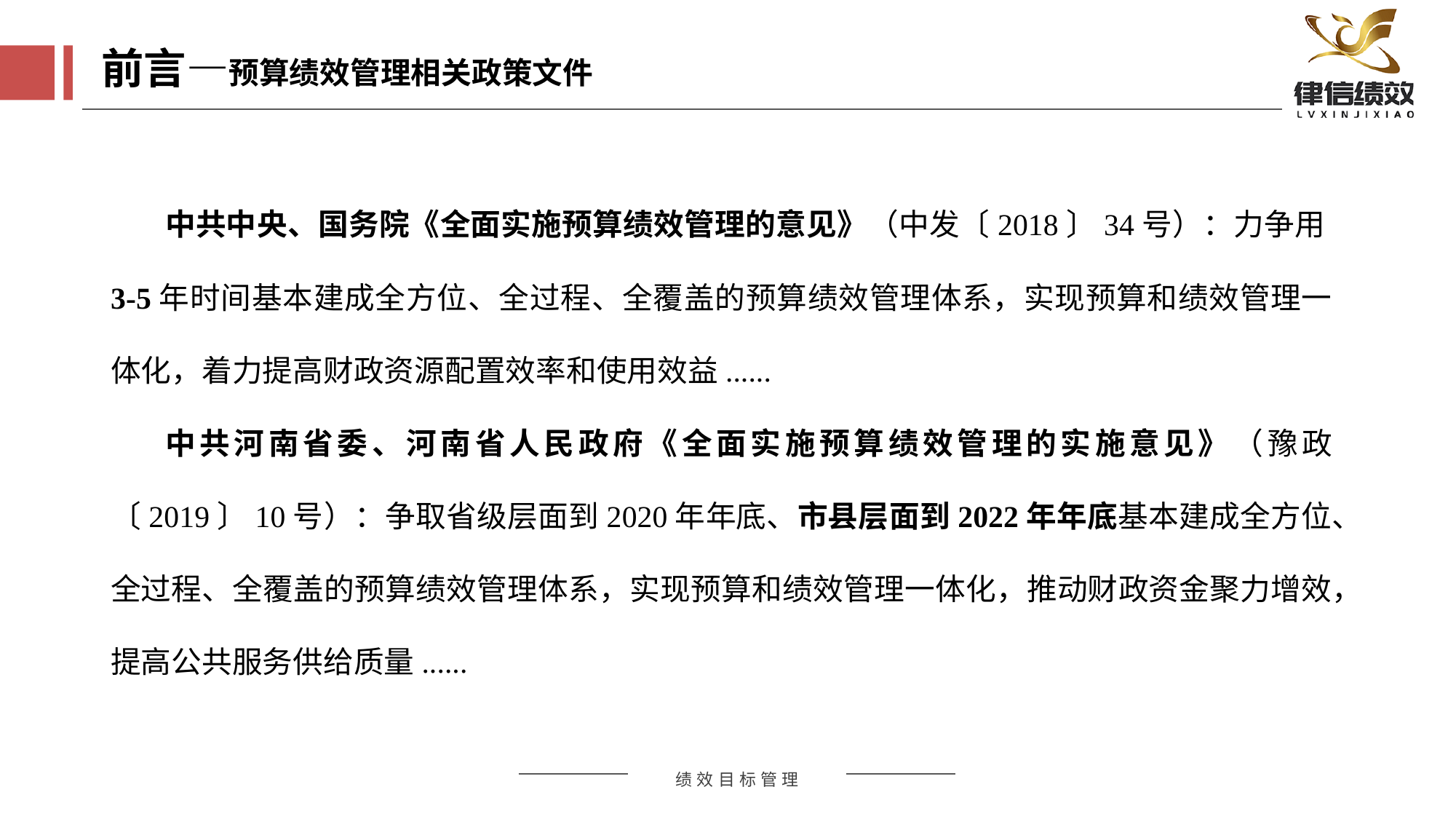

前言—预算绩效管理相关政策文件
中共中央、国务院《全面实施预算绩效管理的意见》（中发〔2018〕34号）：力争用3-5年时间基本建成全方位、全过程、全覆盖的预算绩效管理体系，实现预算和绩效管理一体化，着力提高财政资源配置效率和使用效益......
中共河南省委、河南省人民政府《全面实施预算绩效管理的实施意见》（豫政〔2019〕10号）：争取省级层面到2020年年底、市县层面到2022年年底基本建成全方位、全过程、全覆盖的预算绩效管理体系，实现预算和绩效管理一体化，推动财政资金聚力增效，提高公共服务供给质量......